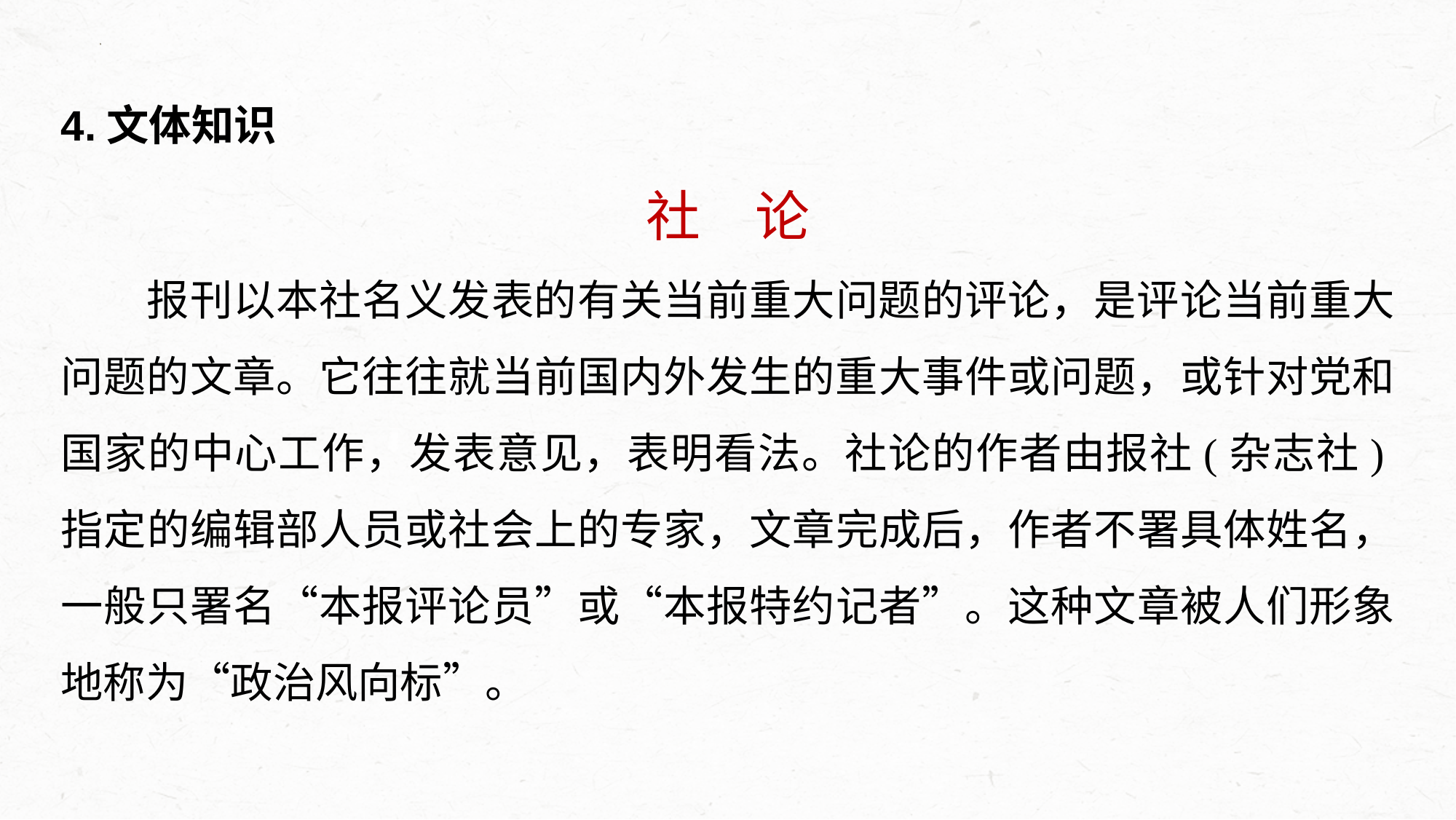

4.文体知识
社　论
报刊以本社名义发表的有关当前重大问题的评论，是评论当前重大问题的文章。它往往就当前国内外发生的重大事件或问题，或针对党和国家的中心工作，发表意见，表明看法。社论的作者由报社(杂志社)指定的编辑部人员或社会上的专家，文章完成后，作者不署具体姓名，一般只署名“本报评论员”或“本报特约记者”。这种文章被人们形象地称为“政治风向标”。